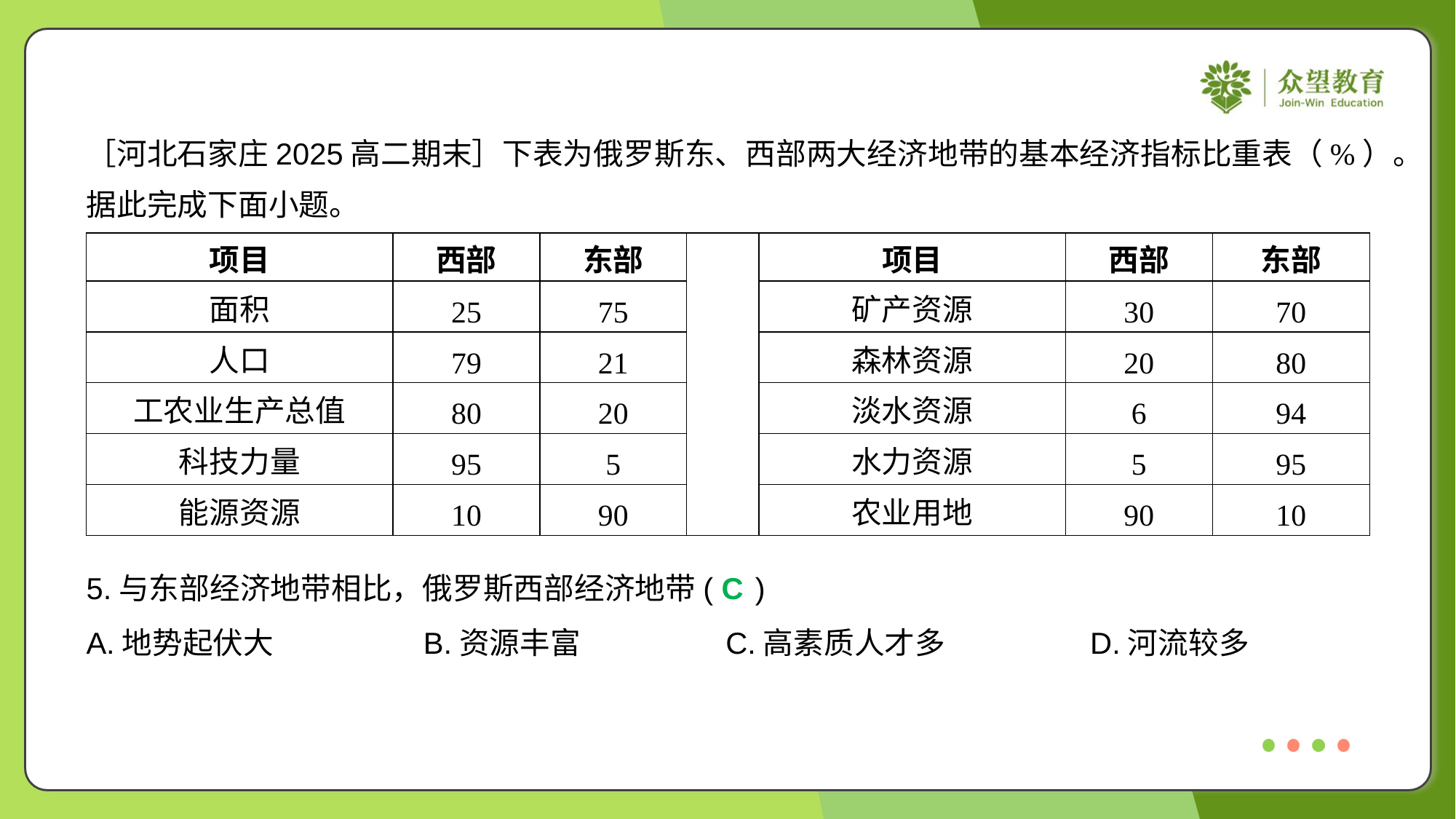

［河北石家庄2025高二期末］下表为俄罗斯东、西部两大经济地带的基本经济指标比重表（%）。
据此完成下面小题。
| 项目 | 西部 | 东部 |  | 项目 | 西部 | 东部 |
| --- | --- | --- | --- | --- | --- | --- |
| 面积 | 25 | 75 |  | 矿产资源 | 30 | 70 |
| 人口 | 79 | 21 |  | 森林资源 | 20 | 80 |
| 工农业生产总值 | 80 | 20 |  | 淡水资源 | 6 | 94 |
| 科技力量 | 95 | 5 |  | 水力资源 | 5 | 95 |
| 能源资源 | 10 | 90 |  | 农业用地 | 90 | 10 |
5.与东部经济地带相比，俄罗斯西部经济地带(     )
C
A.地势起伏大	B.资源丰富	C.高素质人才多	D.河流较多